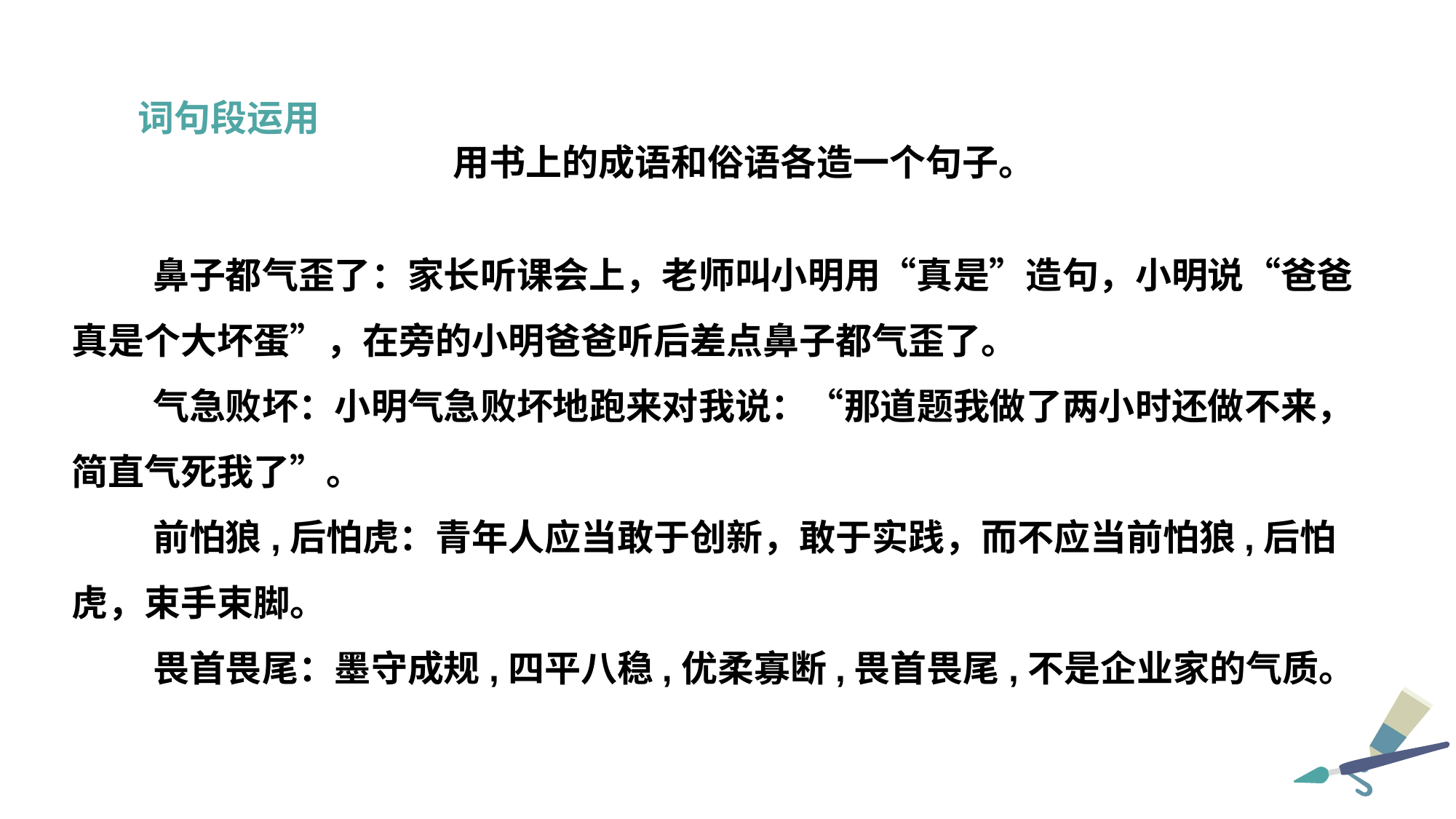

词句段运用
用书上的成语和俗语各造一个句子。
     鼻子都气歪了：家长听课会上，老师叫小明用“真是”造句，小明说“爸爸真是个大坏蛋”，在旁的小明爸爸听后差点鼻子都气歪了。
     气急败坏：小明气急败坏地跑来对我说：“那道题我做了两小时还做不来，简直气死我了”。
     前怕狼,后怕虎：青年人应当敢于创新，敢于实践，而不应当前怕狼,后怕虎，束手束脚。
     畏首畏尾：墨守成规,四平八稳,优柔寡断,畏首畏尾,不是企业家的气质。